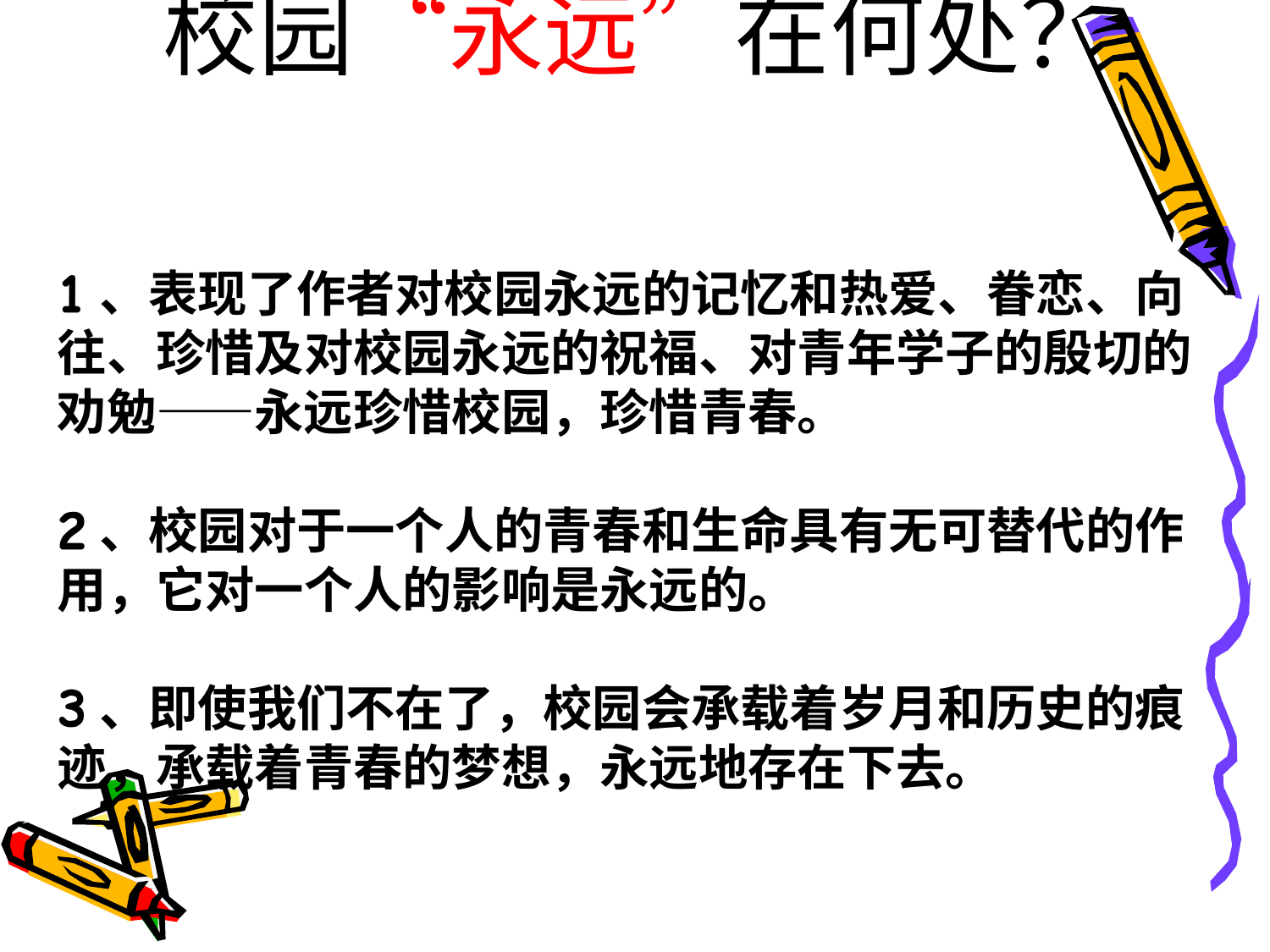

# 校园“永远”在何处？
1、表现了作者对校园永远的记忆和热爱、眷恋、向往、珍惜及对校园永远的祝福、对青年学子的殷切的劝勉——永远珍惜校园，珍惜青春。

2、校园对于一个人的青春和生命具有无可替代的作用，它对一个人的影响是永远的。

3、即使我们不在了，校园会承载着岁月和历史的痕迹，承载着青春的梦想，永远地存在下去。